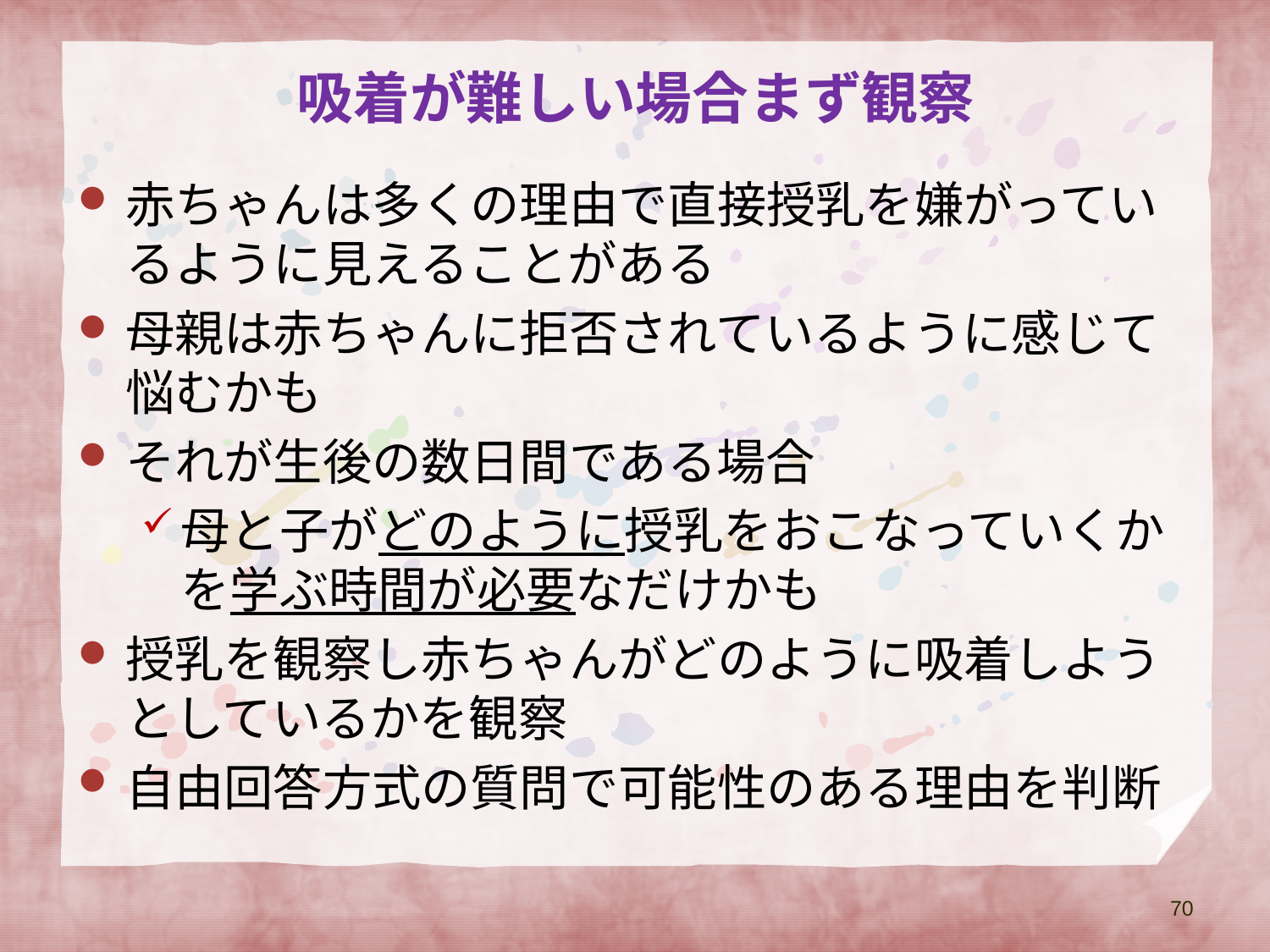

# 吸着が難しい場合まず観察
赤ちゃんは多くの理由で直接授乳を嫌がっているように見えることがある
母親は赤ちゃんに拒否されているように感じて悩むかも
それが生後の数日間である場合
母と子がどのように授乳をおこなっていくかを学ぶ時間が必要なだけかも
授乳を観察し赤ちゃんがどのように吸着しようとしているかを観察
自由回答方式の質問で可能性のある理由を判断
70